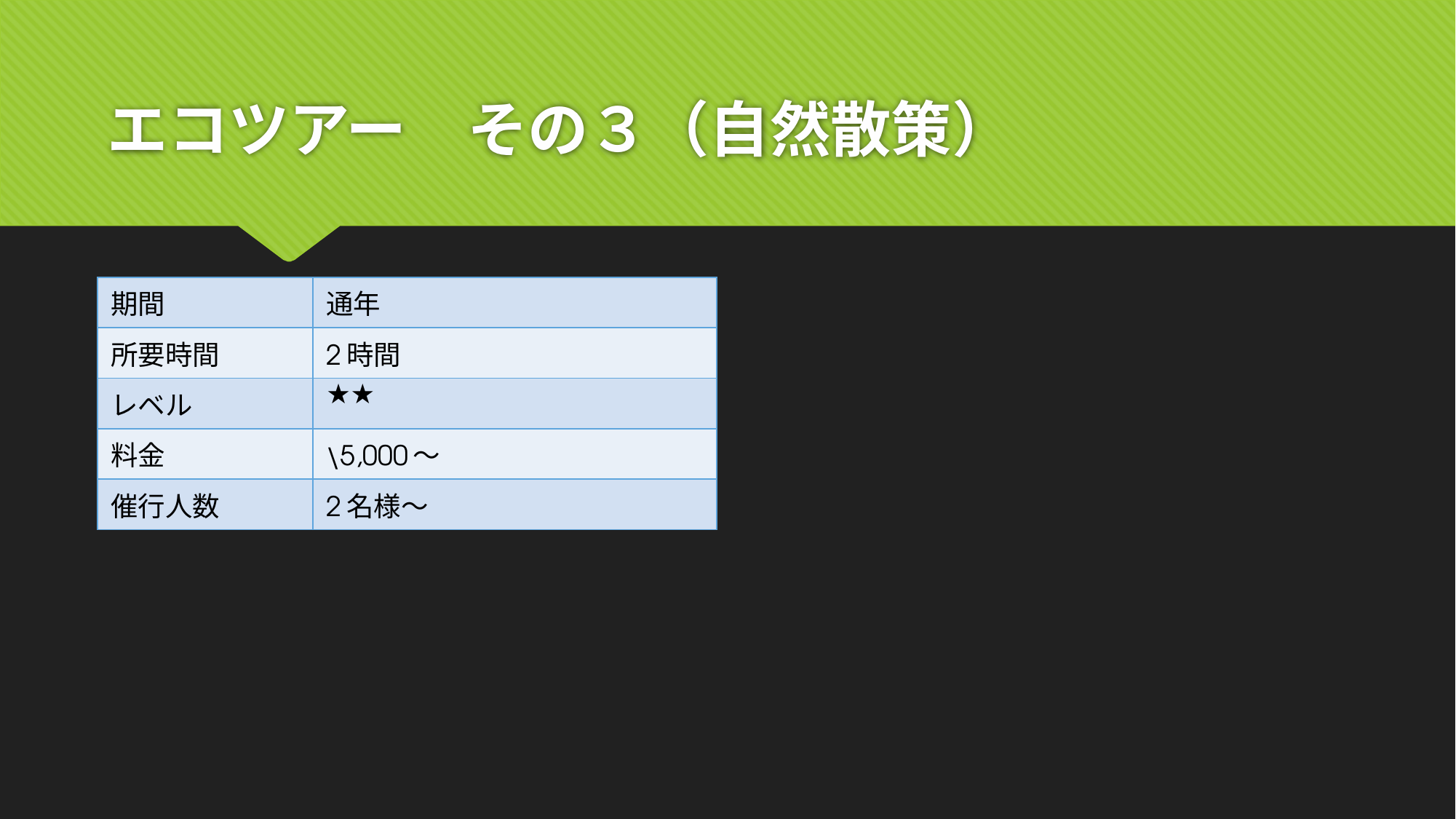

# エコツアー　その３（自然散策）

| 期間 | 通年 |
| --- | --- |
| 所要時間 | 2時間 |
| レベル | ★★ |
| 料金 | \5,000～ |
| 催行人数 | 2名様～ |